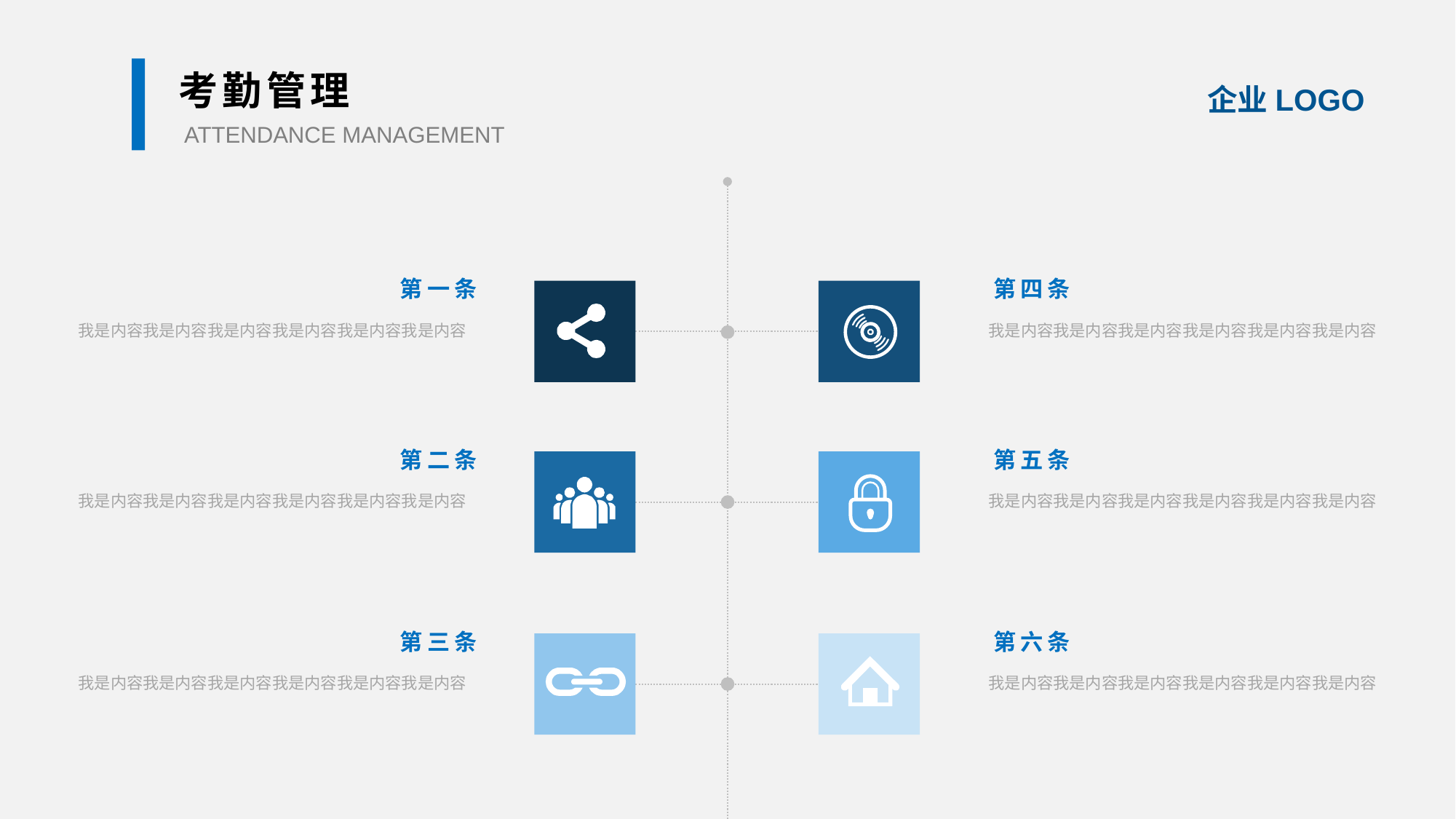

考勤管理
ATTENDANCE MANAGEMENT
企业LOGO
第一条
第二条
第三条
第四条
第五条
第六条

我是内容我是内容我是内容我是内容我是内容我是内容
我是内容我是内容我是内容我是内容我是内容我是内容

我是内容我是内容我是内容我是内容我是内容我是内容
我是内容我是内容我是内容我是内容我是内容我是内容

我是内容我是内容我是内容我是内容我是内容我是内容
我是内容我是内容我是内容我是内容我是内容我是内容